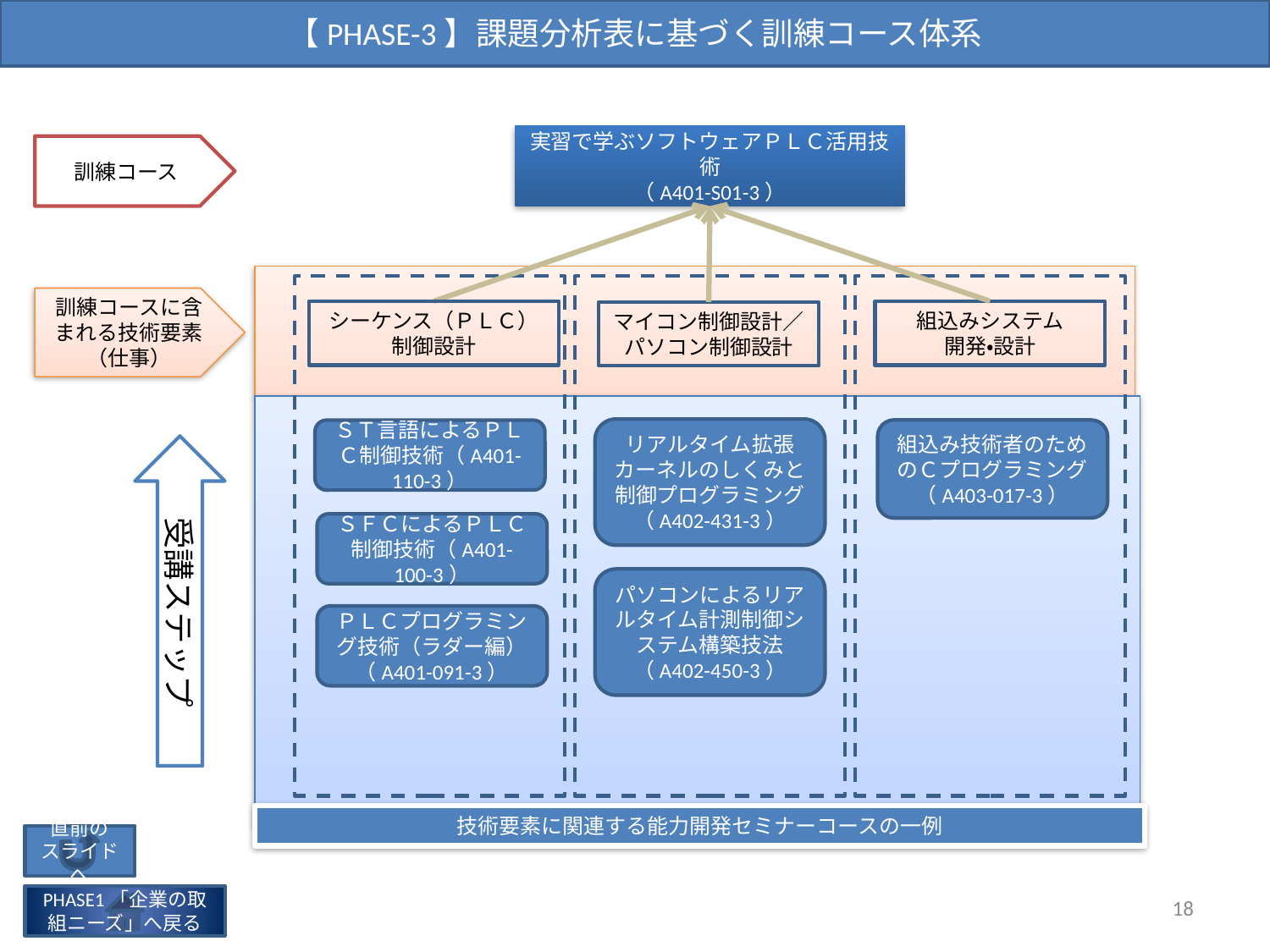

【PHASE-3】課題分析表に基づく訓練コース体系
実習で学ぶソフトウェアＰＬＣ活用技術
（A401-S01-3）
訓練コース

訓練コースに含まれる技術要素
（仕事）
シーケンス（ＰＬＣ）制御設計
組込みシステム
開発・設計
マイコン制御設計／パソコン制御設計

リアルタイム拡張カーネルのしくみと制御プログラミング（A402-431-3）
組込み技術者のためのＣプログラミング（A403-017-3）
ＳＴ言語によるＰＬＣ制御技術（A401-110-3）
受講ステップ
ＳＦＣによるＰＬＣ制御技術（A401-100-3）
パソコンによるリアルタイム計測制御システム構築技法（A402-450-3）
ＰＬＣプログラミング技術（ラダー編）
（A401-091-3）
技術要素に関連する能力開発セミナーコースの一例
直前の
スライドへ
18
PHASE1「企業の取組ニーズ」へ戻る